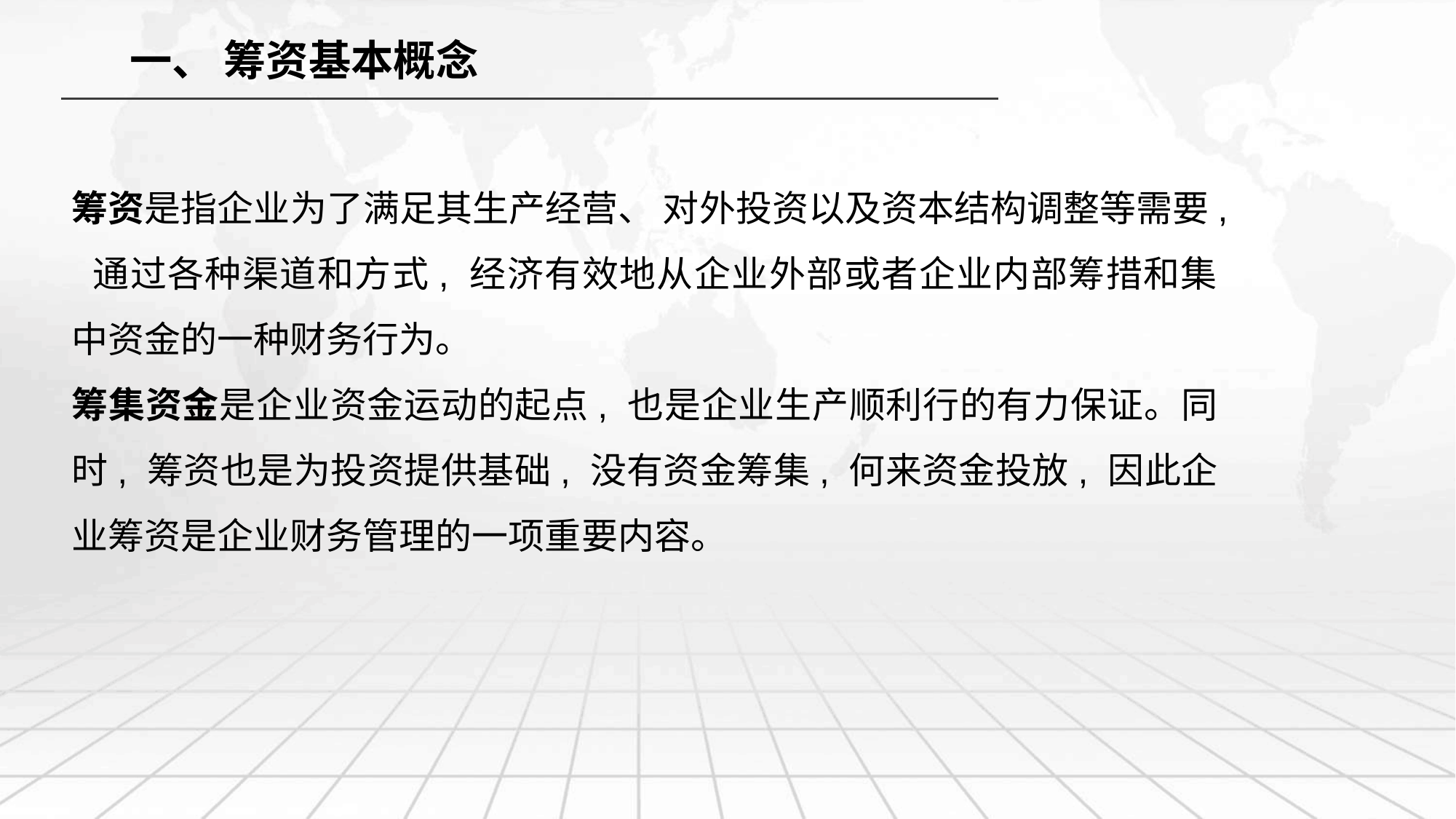

一、 筹资基本概念
筹资是指企业为了满足其生产经营、 对外投资以及资本结构调整等需要, 通过各种渠道和方式, 经济有效地从企业外部或者企业内部筹措和集中资金的一种财务行为。
筹集资金是企业资金运动的起点, 也是企业生产顺利行的有力保证。同时, 筹资也是为投资提供基础, 没有资金筹集, 何来资金投放, 因此企业筹资是企业财务管理的一项重要内容。